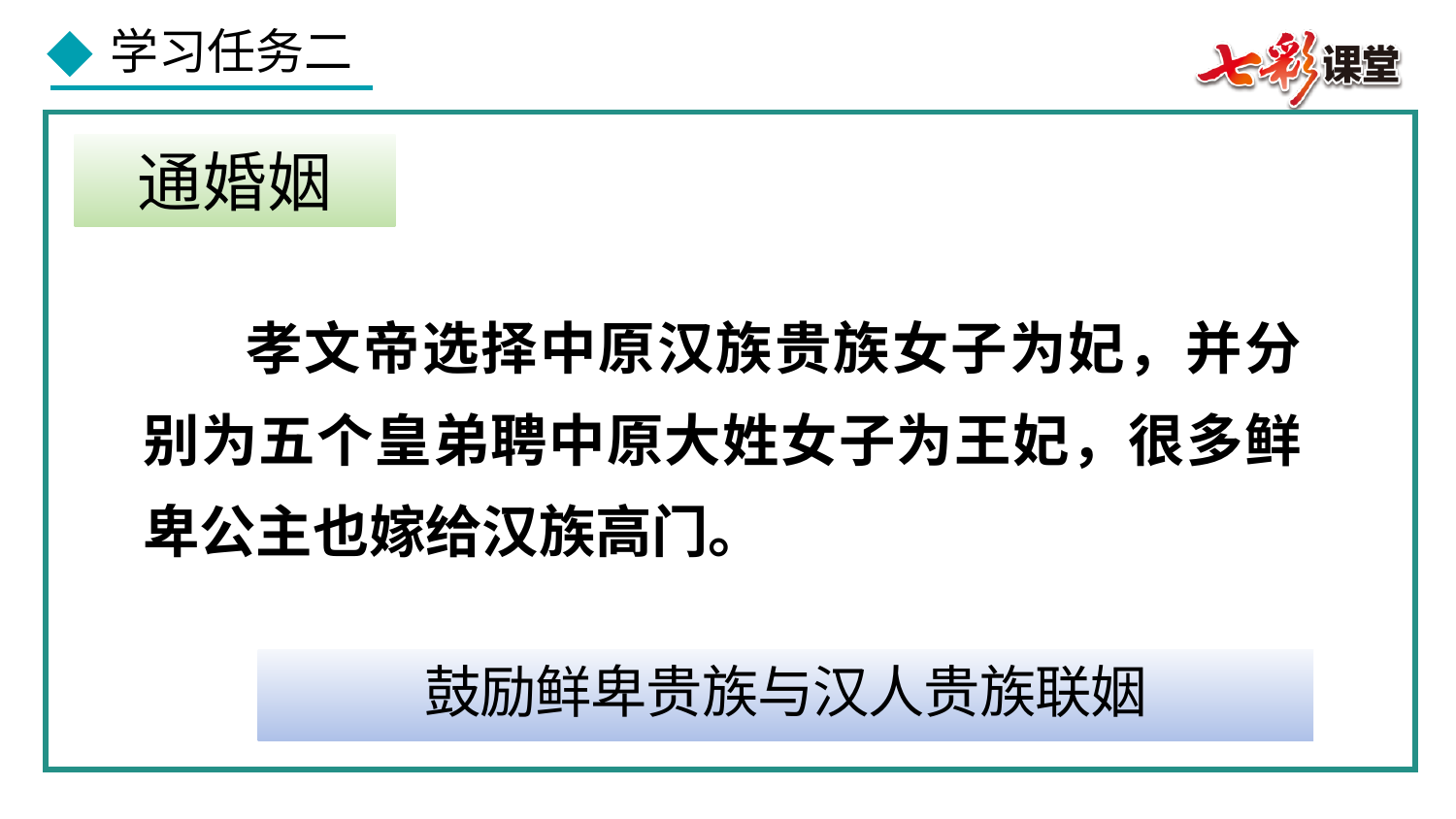

通婚姻
     孝文帝选择中原汉族贵族女子为妃，并分别为五个皇弟聘中原大姓女子为王妃，很多鲜卑公主也嫁给汉族高门。
鼓励鲜卑贵族与汉人贵族联姻